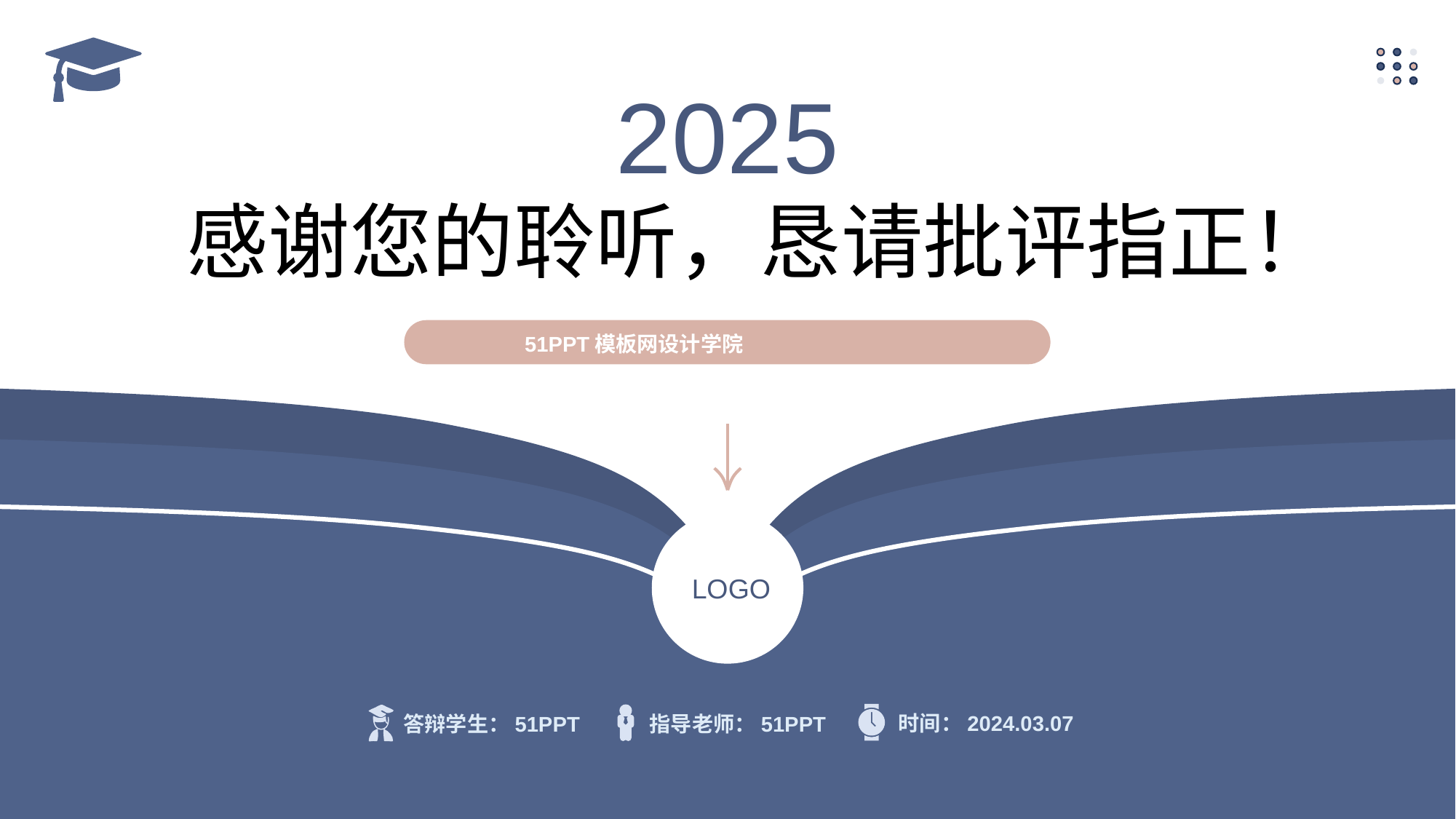

2025
感谢您的聆听，恳请批评指正！

51PPT模板网设计学院

LOGO

时间：2024.03.07

指导老师：51PPT

答辩学生：51PPT